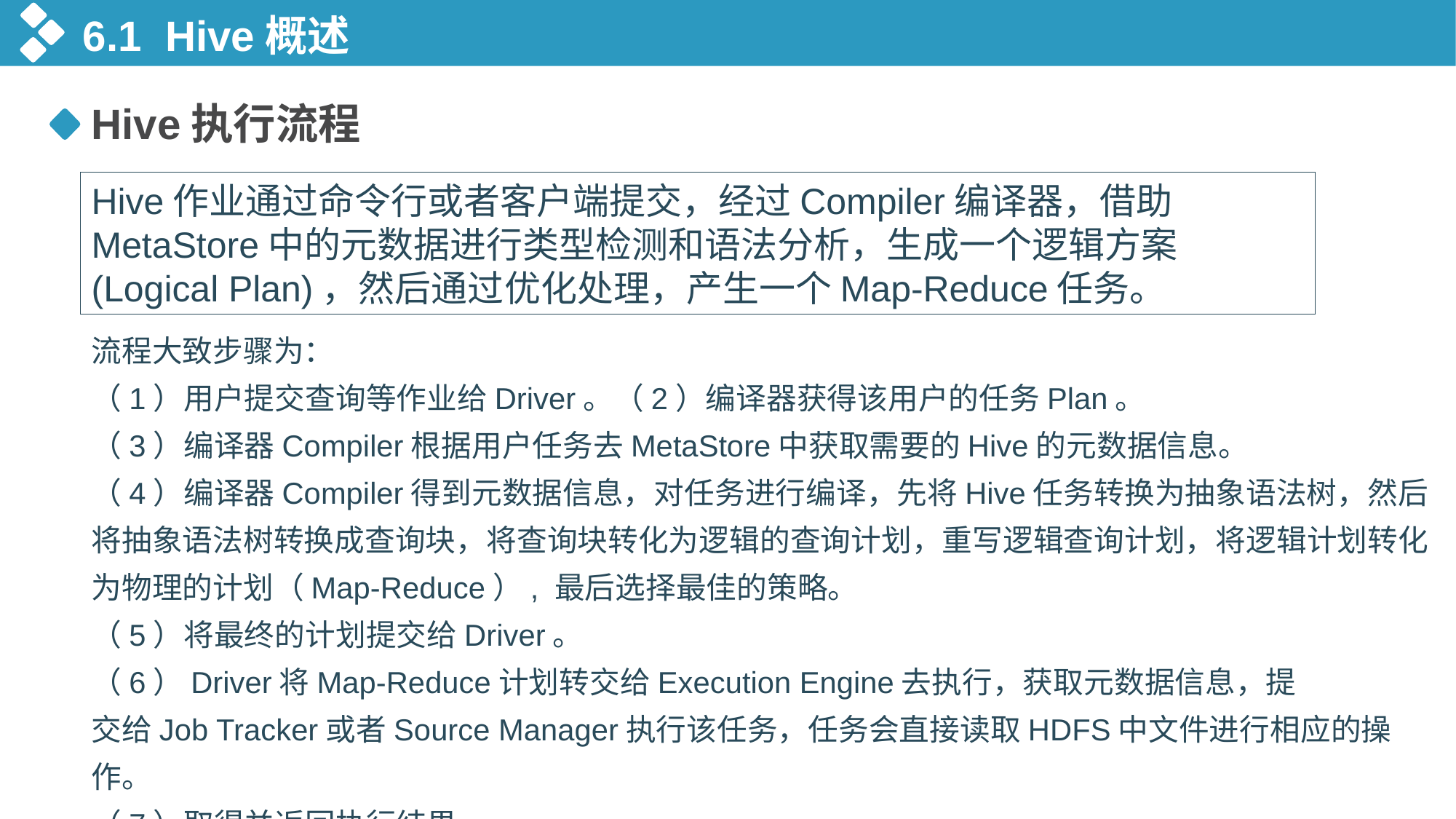

6.1  Hive概述
Hive执行流程

Hive作业通过命令行或者客户端提交，经过Compiler编译器，借助MetaStore中的元数据进行类型检测和语法分析，生成一个逻辑方案(Logical Plan)，然后通过优化处理，产生一个Map-Reduce任务。
流程大致步骤为：
（1）用户提交查询等作业给Driver。（2）编译器获得该用户的任务Plan。
（3）编译器Compiler根据用户任务去MetaStore中获取需要的Hive的元数据信息。
（4）编译器Compiler得到元数据信息，对任务进行编译，先将Hive任务转换为抽象语法树，然后将抽象语法树转换成查询块，将查询块转化为逻辑的查询计划，重写逻辑查询计划，将逻辑计划转化为物理的计划（Map-Reduce）, 最后选择最佳的策略。
（5）将最终的计划提交给Driver。
（6）Driver将Map-Reduce计划转交给Execution Engine去执行，获取元数据信息，提
交给Job Tracker或者Source Manager执行该任务，任务会直接读取HDFS中文件进行相应的操作。
（7）取得并返回执行结果。